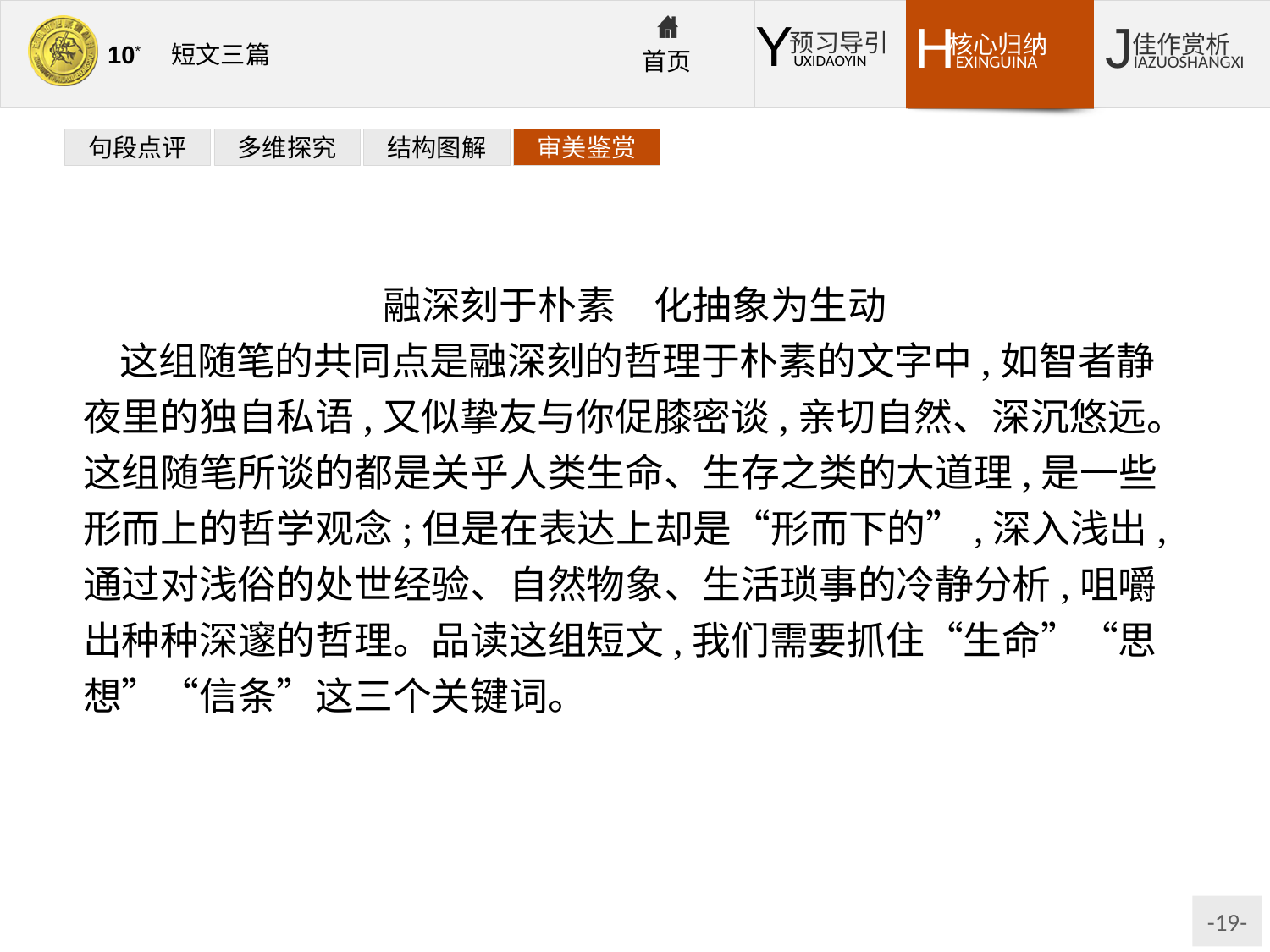

句段点评
多维探究
结构图解
审美鉴赏
融深刻于朴素　化抽象为生动
这组随笔的共同点是融深刻的哲理于朴素的文字中,如智者静夜里的独自私语,又似挚友与你促膝密谈,亲切自然、深沉悠远。这组随笔所谈的都是关乎人类生命、生存之类的大道理,是一些形而上的哲学观念;但是在表达上却是“形而下的”,深入浅出,通过对浅俗的处世经验、自然物象、生活琐事的冷静分析,咀嚼出种种深邃的哲理。品读这组短文,我们需要抓住“生命”“思想”“信条”这三个关键词。